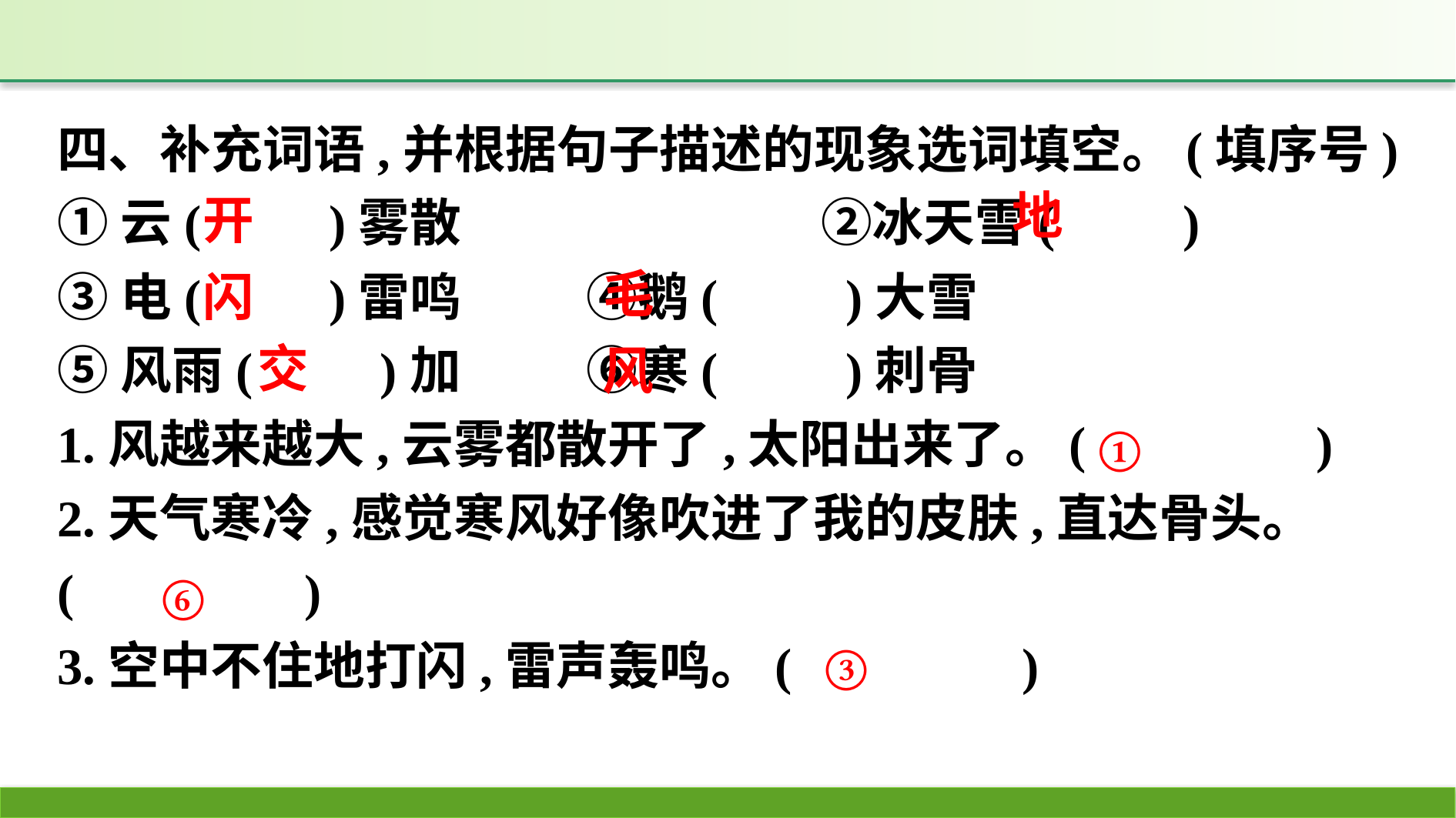

四、补充词语,并根据句子描述的现象选词填空。(填序号)
①云(　　)雾散　　　　　　　②冰天雪(　　)
③电(　　)雷鸣	④鹅(　　)大雪
⑤风雨(　　)加	⑥寒(　　)刺骨
1.风越来越大,云雾都散开了,太阳出来了。(　　　　)
2.天气寒冷,感觉寒风好像吹进了我的皮肤,直达骨头。(　　　　)
3.空中不住地打闪,雷声轰鸣。(　　　　)
地
开
毛
闪
交
风
①
⑥
③